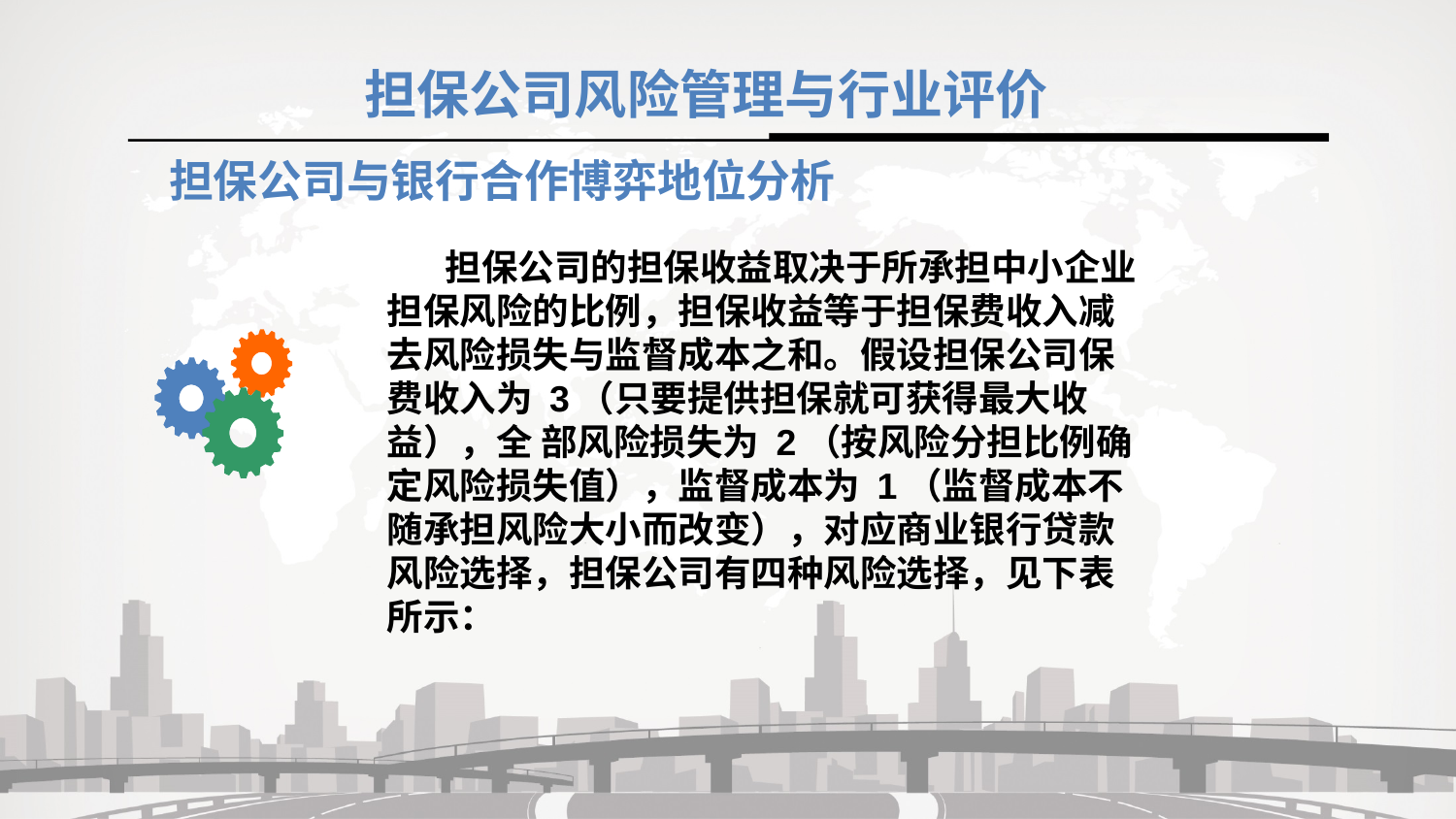

担保公司风险管理与行业评价
担保公司与银行合作博弈地位分析
      担保公司的担保收益取决于所承担中小企业担保风险的比例，担保收益等于担保费收入减去风险损失与监督成本之和。假设担保公司保费收入为 3（只要提供担保就可获得最大收益），全 部风险损失为 2（按风险分担比例确定风险损失值），监督成本为 1（监督成本不随承担风险大小而改变），对应商业银行贷款风险选择，担保公司有四种风险选择，见下表所示：